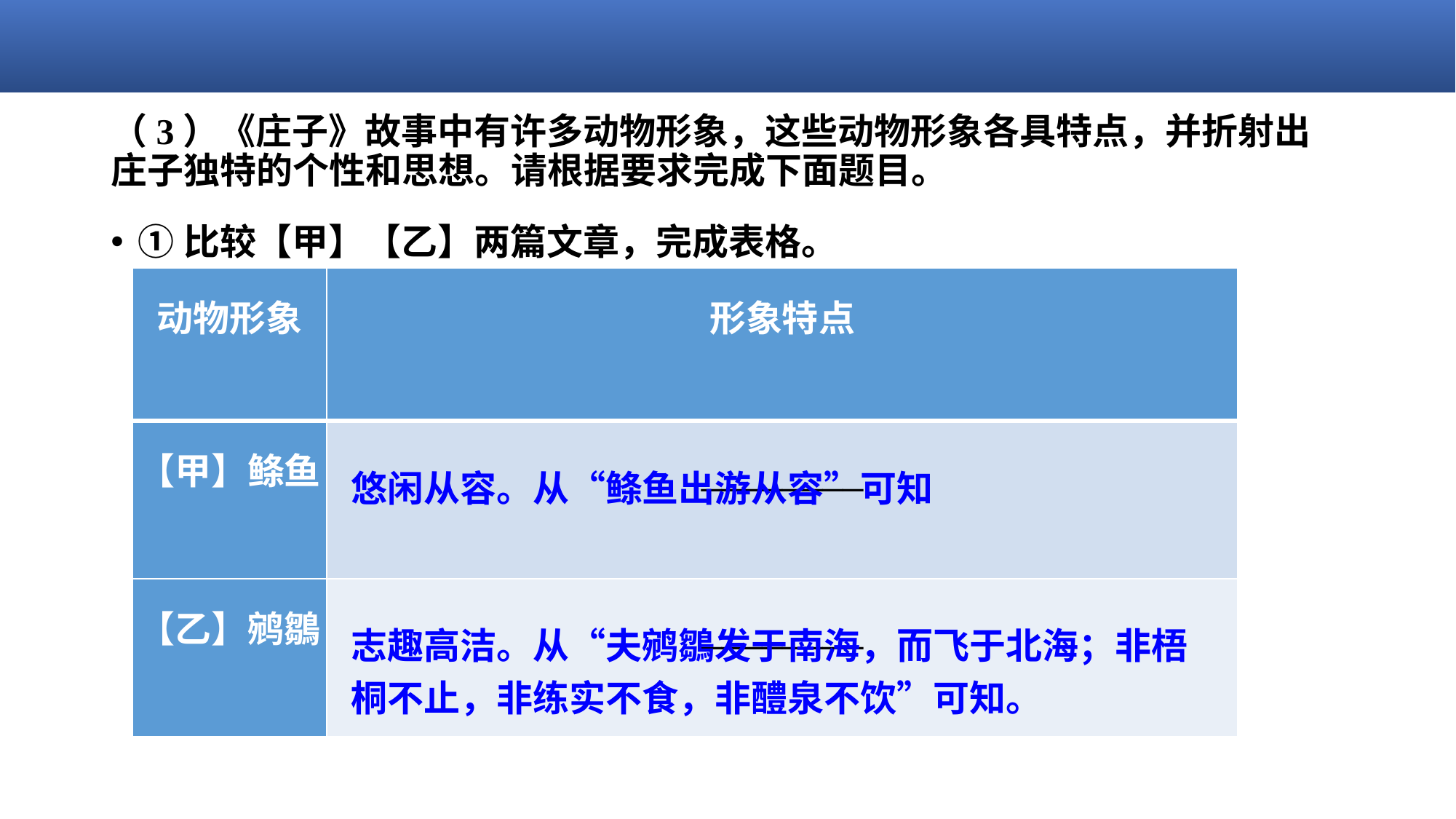

# （3）《庄子》故事中有许多动物形象，这些动物形象各具特点，并折射出庄子独特的个性和思想。请根据要求完成下面题目。
①比较【甲】【乙】两篇文章，完成表格。
| 动物形象 | 形象特点 |
| --- | --- |
| 【甲】鲦鱼 | \_\_\_\_\_\_\_\_ |
| 【乙】鹓鶵 | \_\_\_\_\_\_\_\_ |
悠闲从容。从“鲦鱼出游从容”可知

志趣高洁。从“夫鹓鶵发于南海，而飞于北海；非梧桐不止，非练实不食，非醴泉不饮”可知。